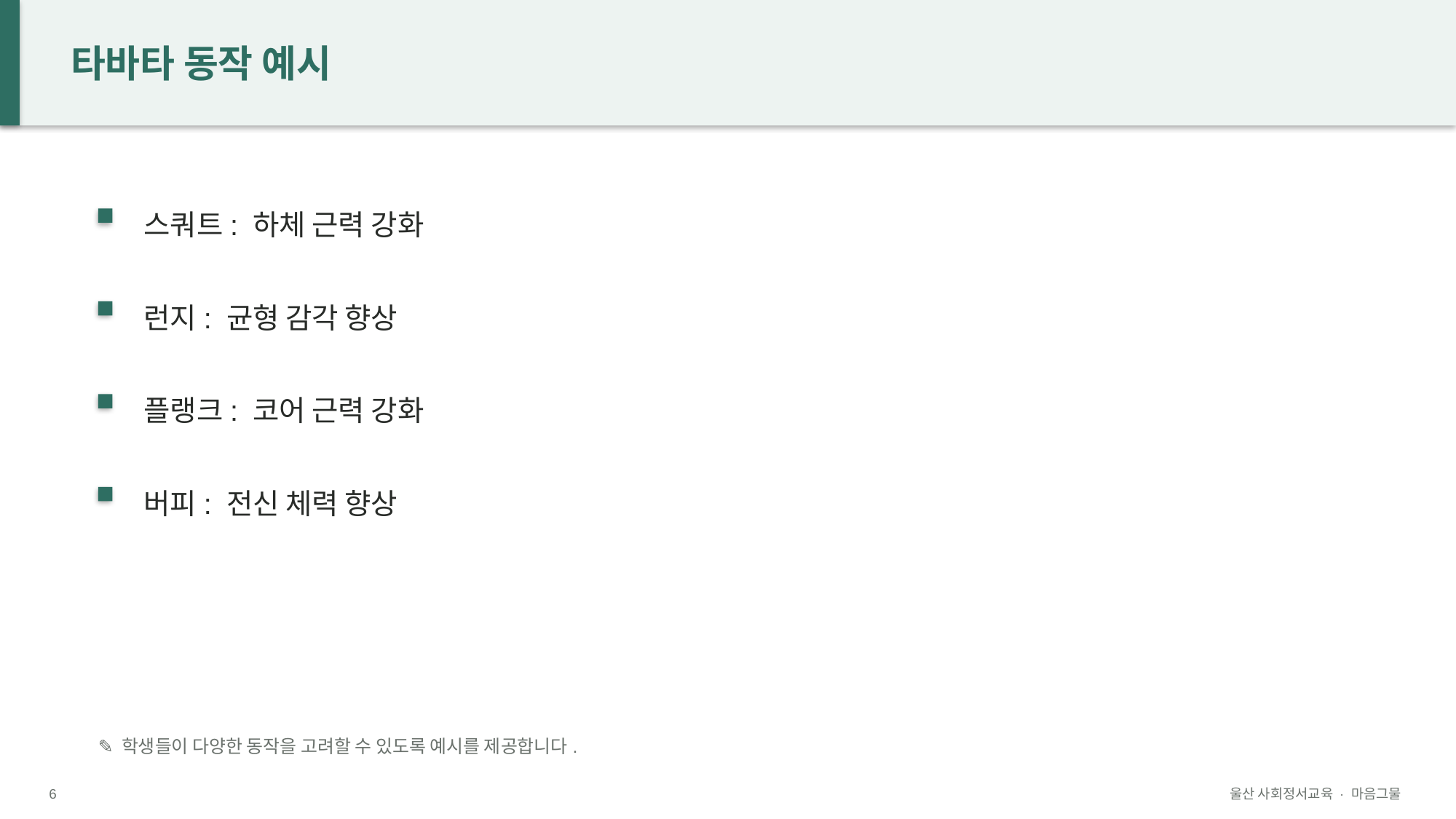

타바타 동작 예시
스쿼트: 하체 근력 강화

런지: 균형 감각 향상

플랭크: 코어 근력 강화

버피: 전신 체력 향상

✎ 학생들이 다양한 동작을 고려할 수 있도록 예시를 제공합니다.
6
울산 사회정서교육 · 마음그물